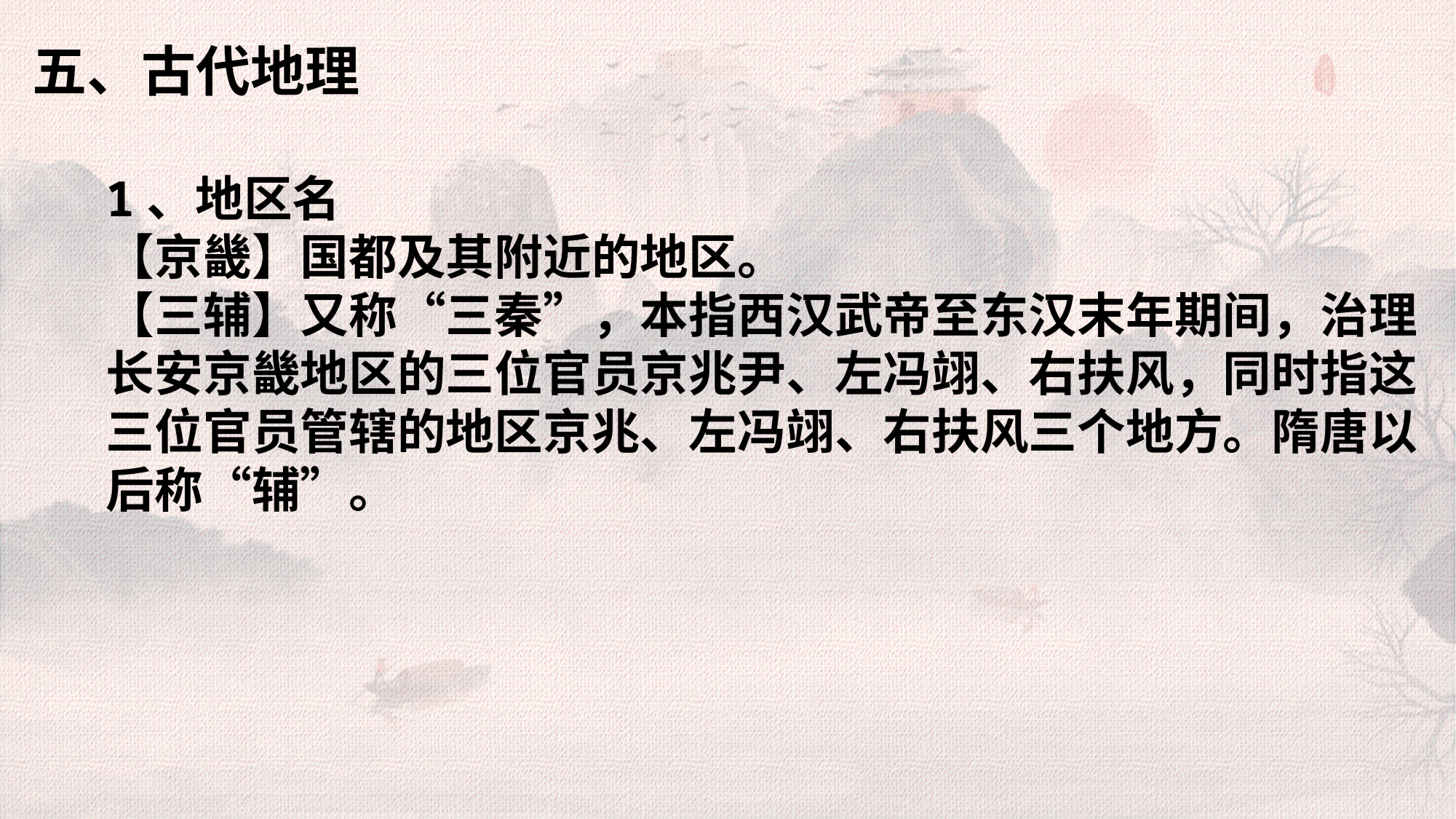

五、古代地理
1、地区名
【京畿】国都及其附近的地区。
【三辅】又称“三秦”，本指西汉武帝至东汉末年期间，治理长安京畿地区的三位官员京兆尹、左冯翊、右扶风，同时指这三位官员管辖的地区京兆、左冯翊、右扶风三个地方。隋唐以后称“辅”。